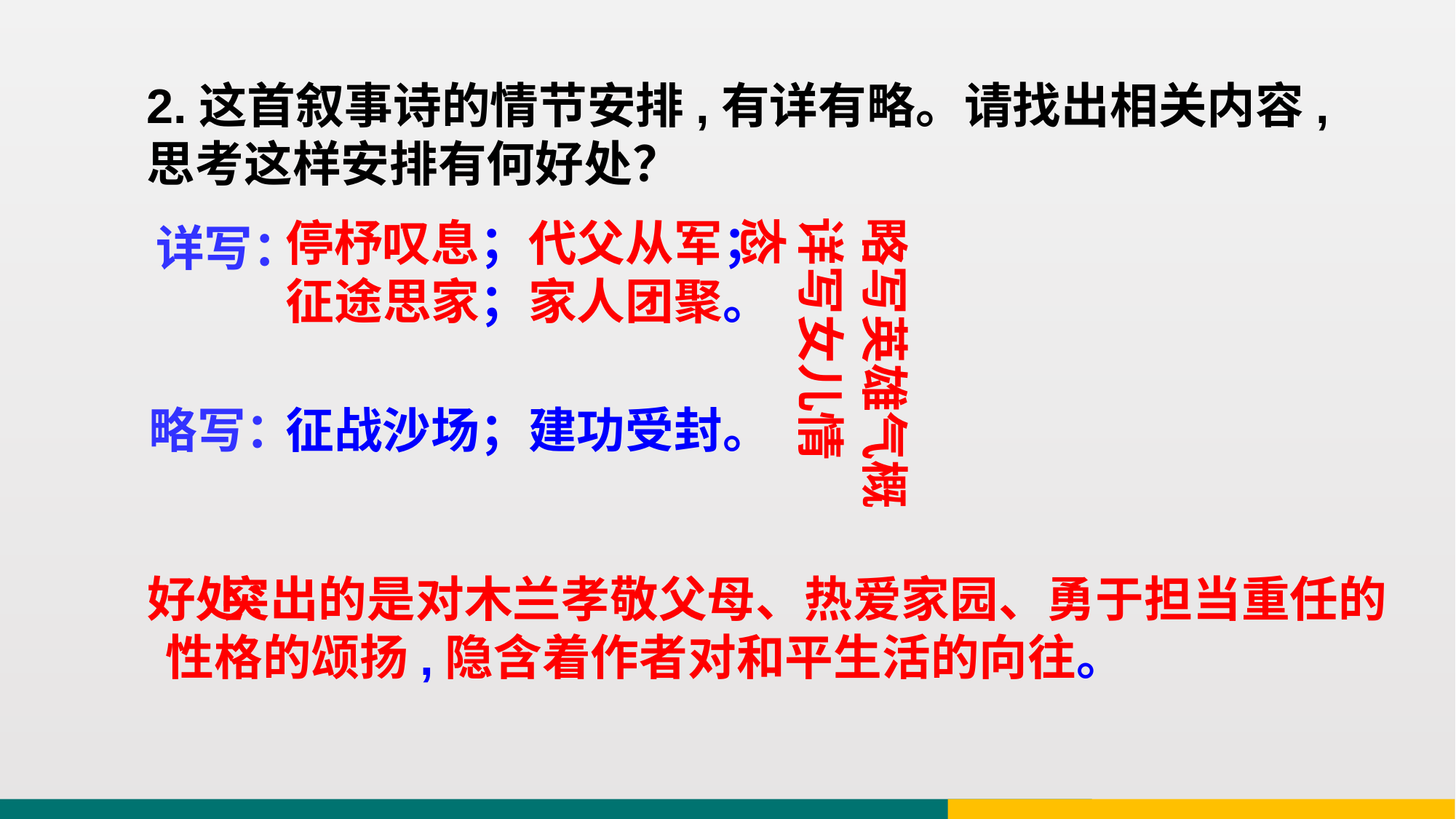

2.这首叙事诗的情节安排,有详有略。请找出相关内容,思考这样安排有何好处？
停杼叹息；代父从军；
征途思家；家人团聚。
详写女儿情态
略写英雄气概
详写：
略写：
征战沙场；建功受封。
好处：
        突出的是对木兰孝敬父母、热爱家园、勇于担当重任的性格的颂扬,隐含着作者对和平生活的向往。